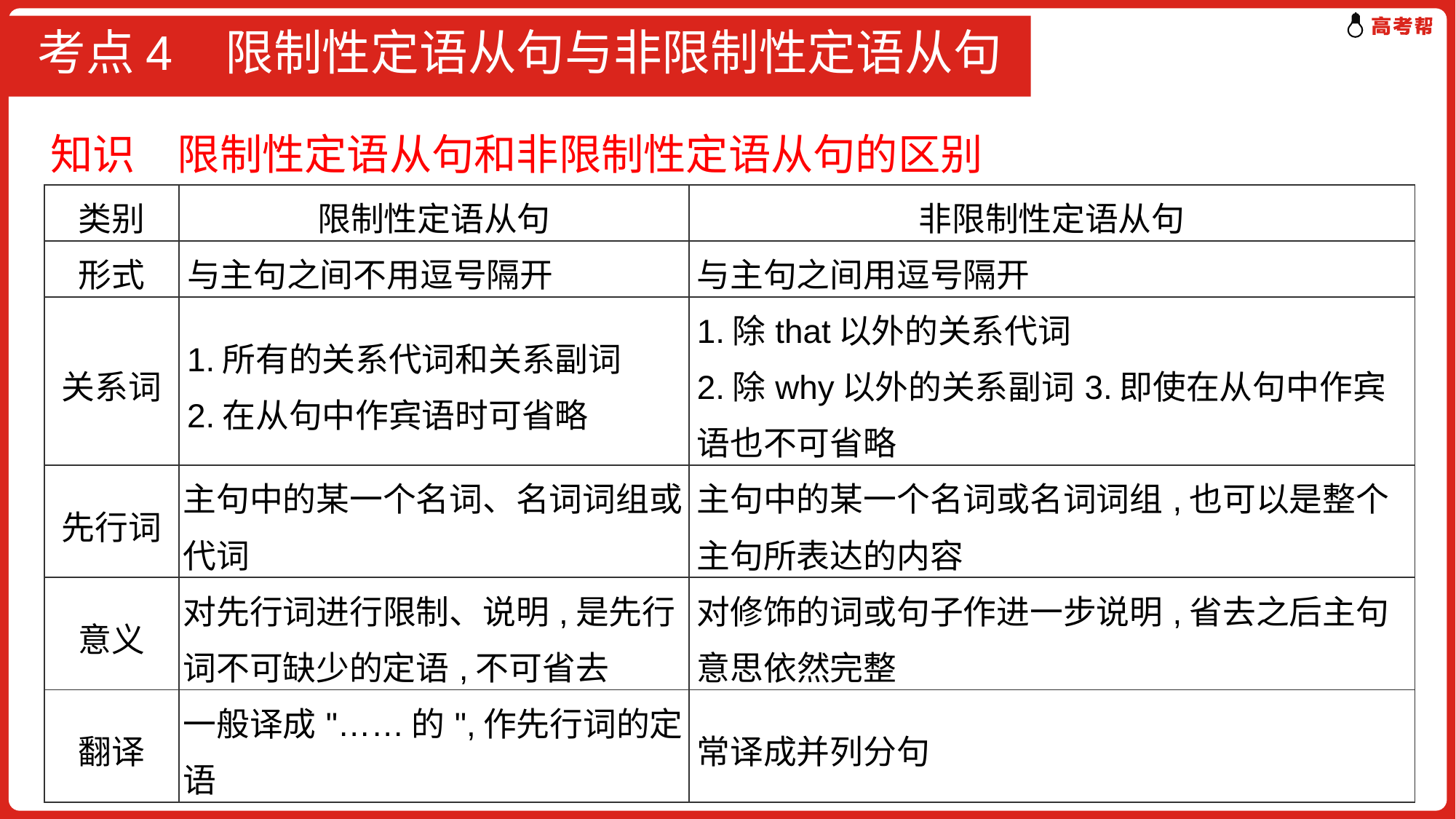

# 考点4   限制性定语从句与非限制性定语从句
知识　限制性定语从句和非限制性定语从句的区别
| 类别 | 限制性定语从句 | 非限制性定语从句 |
| --- | --- | --- |
| 形式 | 与主句之间不用逗号隔开 | 与主句之间用逗号隔开 |
| 关系词 | 1.所有的关系代词和关系副词 2.在从句中作宾语时可省略 | 1.除that以外的关系代词 2.除why以外的关系副词3.即使在从句中作宾语也不可省略 |
| 先行词 | 主句中的某一个名词、名词词组或代词 | 主句中的某一个名词或名词词组,也可以是整个主句所表达的内容 |
| 意义 | 对先行词进行限制、说明,是先行词不可缺少的定语,不可省去 | 对修饰的词或句子作进一步说明,省去之后主句意思依然完整 |
| 翻译 | 一般译成"……的",作先行词的定语 | 常译成并列分句 |